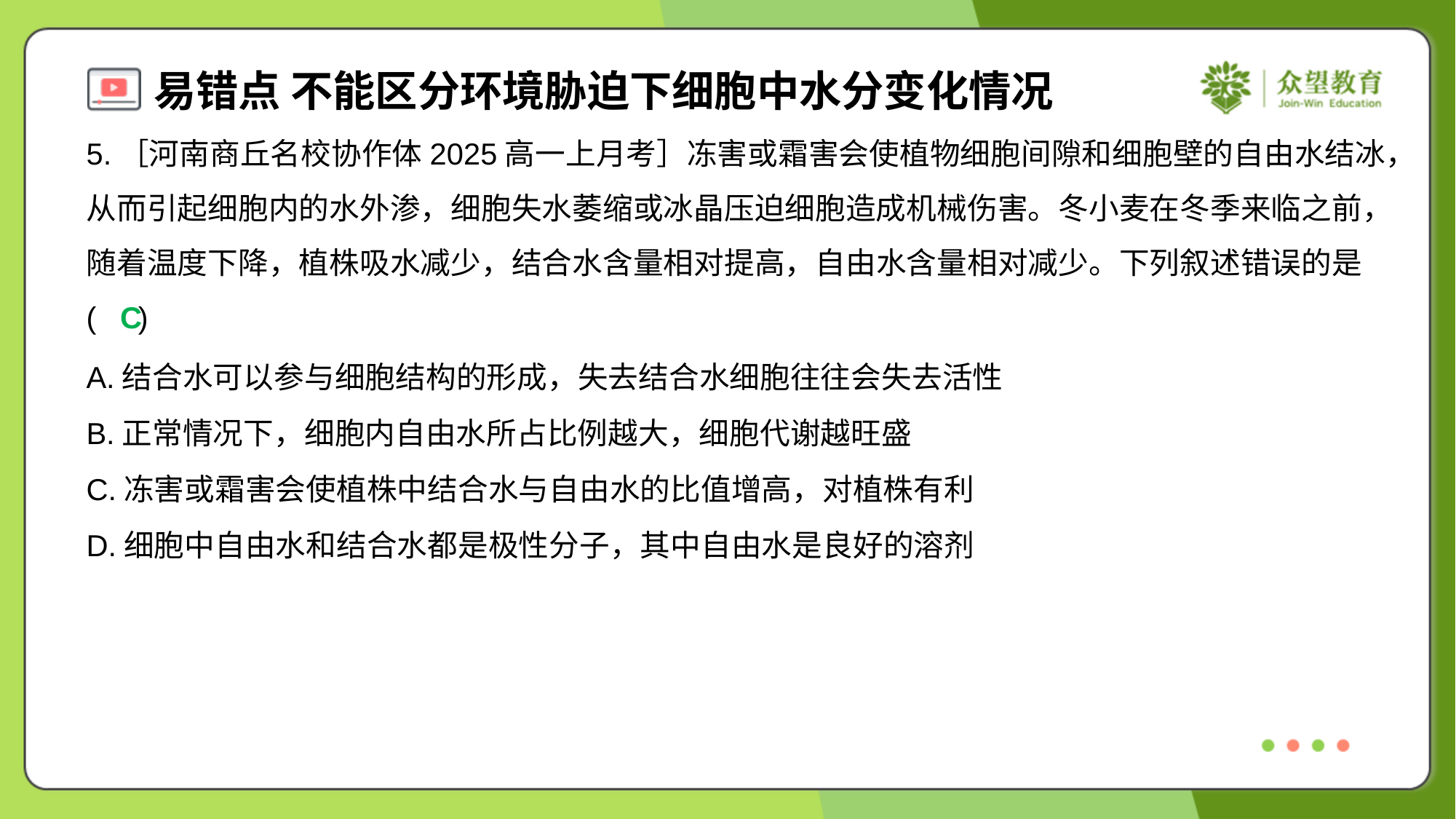

5.［河南商丘名校协作体2025高一上月考］冻害或霜害会使植物细胞间隙和细胞壁的自由水结冰，
从而引起细胞内的水外渗，细胞失水萎缩或冰晶压迫细胞造成机械伤害。冬小麦在冬季来临之前，
随着温度下降，植株吸水减少，结合水含量相对提高，自由水含量相对减少。下列叙述错误的是
(     )
C
A.结合水可以参与细胞结构的形成，失去结合水细胞往往会失去活性
B.正常情况下，细胞内自由水所占比例越大，细胞代谢越旺盛
C.冻害或霜害会使植株中结合水与自由水的比值增高，对植株有利
D.细胞中自由水和结合水都是极性分子，其中自由水是良好的溶剂